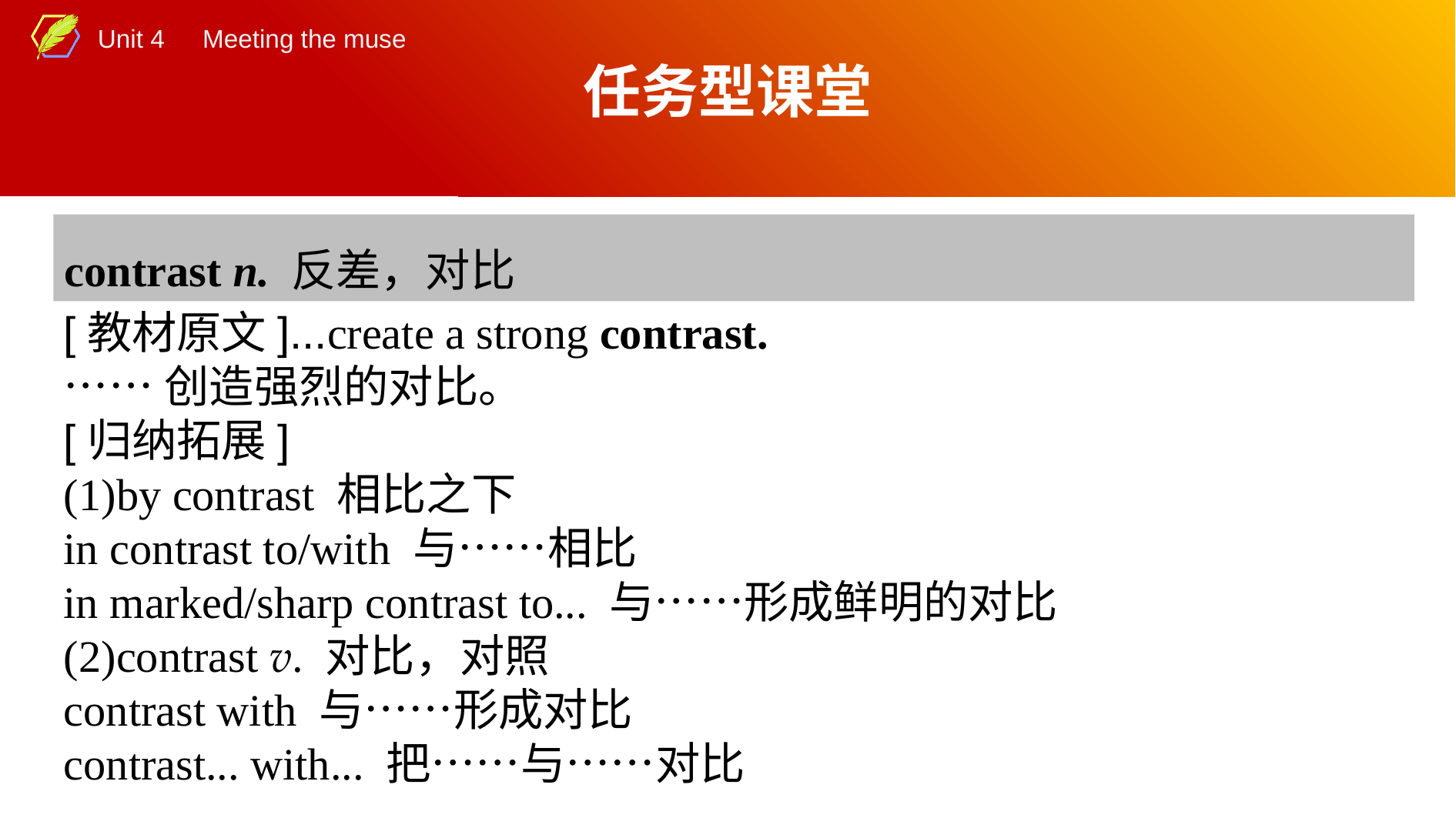

任务型课堂
contrast n. 反差，对比
[教材原文]...create a strong contrast.
……创造强烈的对比。
[归纳拓展]
(1)by contrast 相比之下
in contrast to/with 与……相比
in marked/sharp contrast to... 与……形成鲜明的对比
(2)contrast v. 对比，对照
contrast with 与……形成对比
contrast... with... 把……与……对比